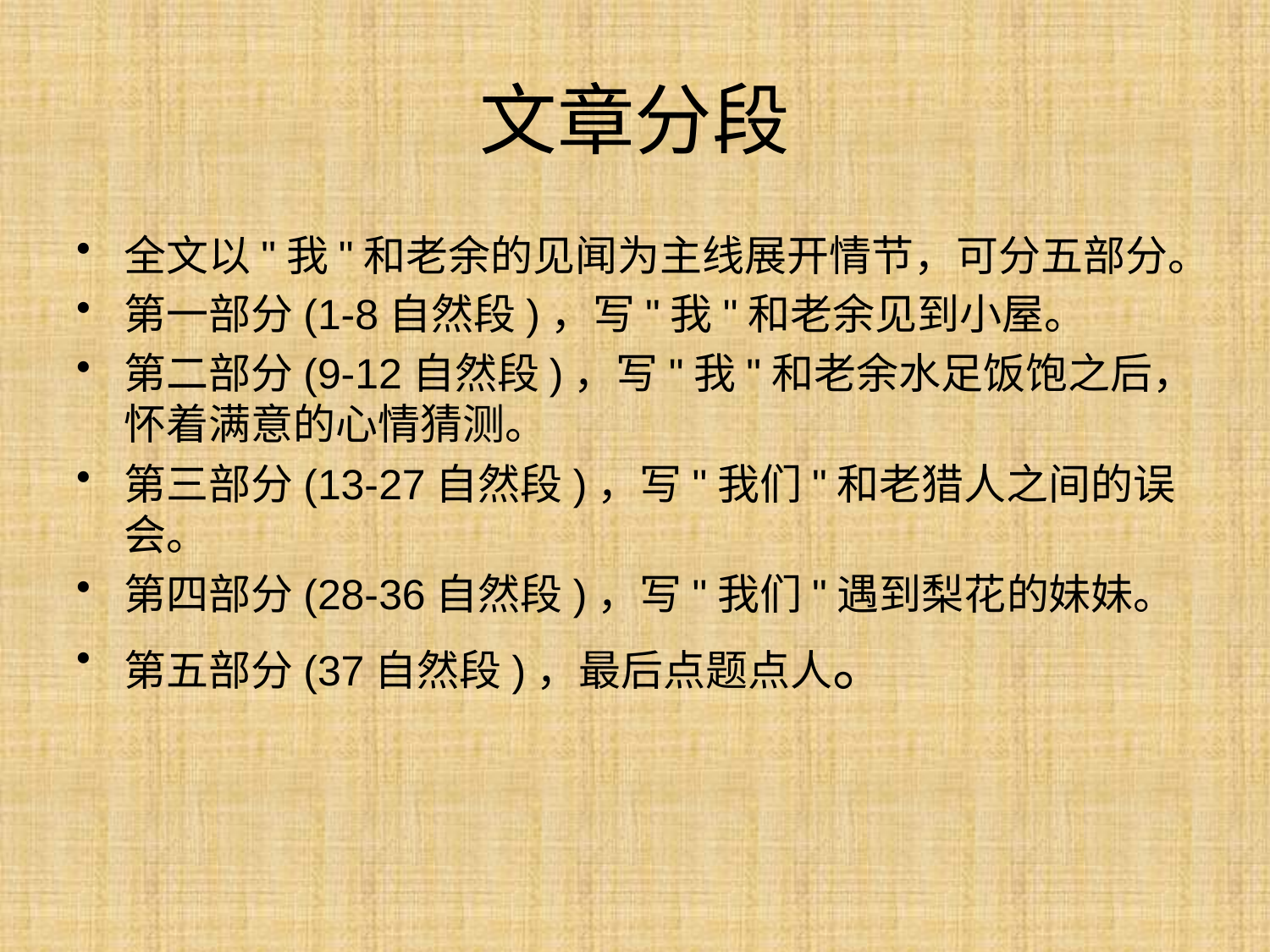

# 文章分段
全文以"我"和老余的见闻为主线展开情节，可分五部分。
第一部分(1-8自然段)，写"我"和老余见到小屋。
第二部分(9-12自然段)，写"我"和老余水足饭饱之后，怀着满意的心情猜测。
第三部分(13-27自然段)，写"我们"和老猎人之间的误会。
第四部分(28-36自然段)，写"我们"遇到梨花的妹妹。
第五部分(37自然段)，最后点题点人。